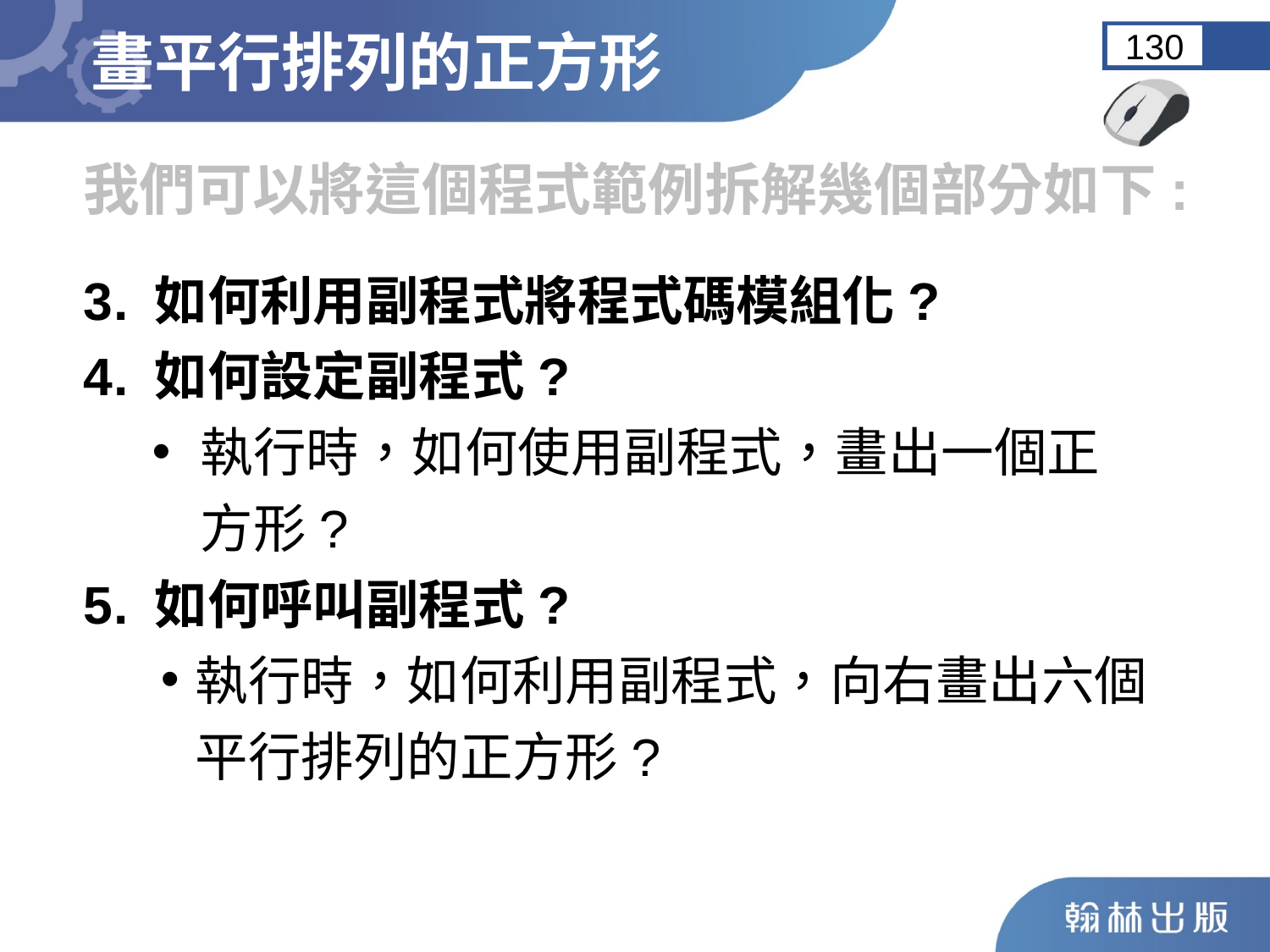

畫平行排列的正方形

130
我們可以將這個程式範例拆解幾個部分如下:
如何利用副程式將程式碼模組化?
如何設定副程式?
執行時，如何使用副程式，畫出一個正方形?
如何呼叫副程式?
執行時，如何利用副程式，向右畫出六個平行排列的正方形?